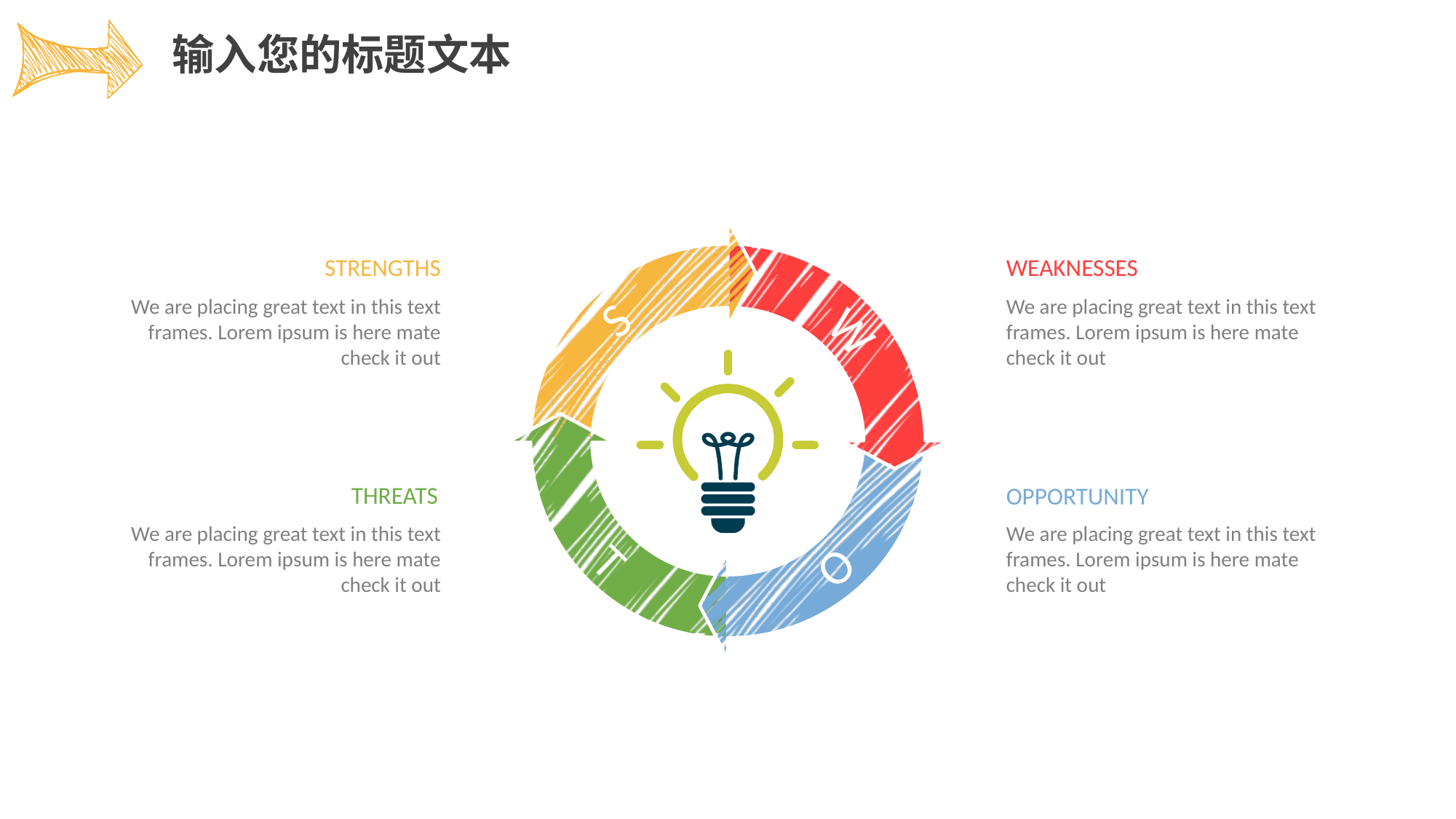

输入您的标题文本

WEAKNESSES
STRENGTHS
S
We are placing great text in this text frames. Lorem ipsum is here mate check it out
We are placing great text in this text frames. Lorem ipsum is here mate check it out
W

THREATS
OPPORTUNITY
We are placing great text in this text frames. Lorem ipsum is here mate check it out
We are placing great text in this text frames. Lorem ipsum is here mate check it out
T
O